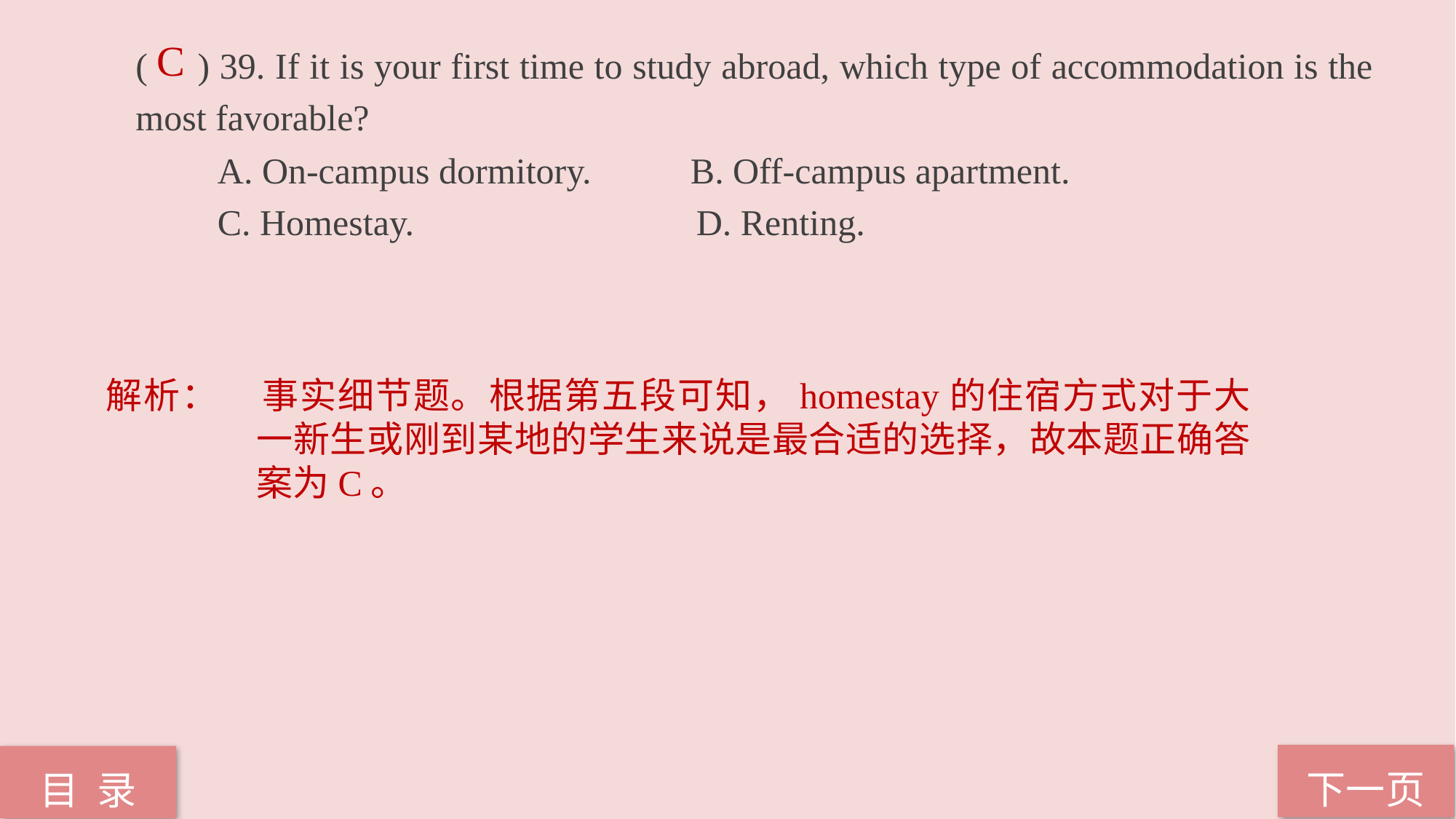

C
(     ) 39. If it is your first time to study abroad, which type of accommodation is the most favorable?
         A. On-campus dormitory.	 B. Off-campus apartment.
         C. Homestay.                               D. Renting.
解析：	事实细节题。根据第五段可知，homestay的住宿方式对于大一新生或刚到某地的学生来说是最合适的选择，故本题正确答案为C。